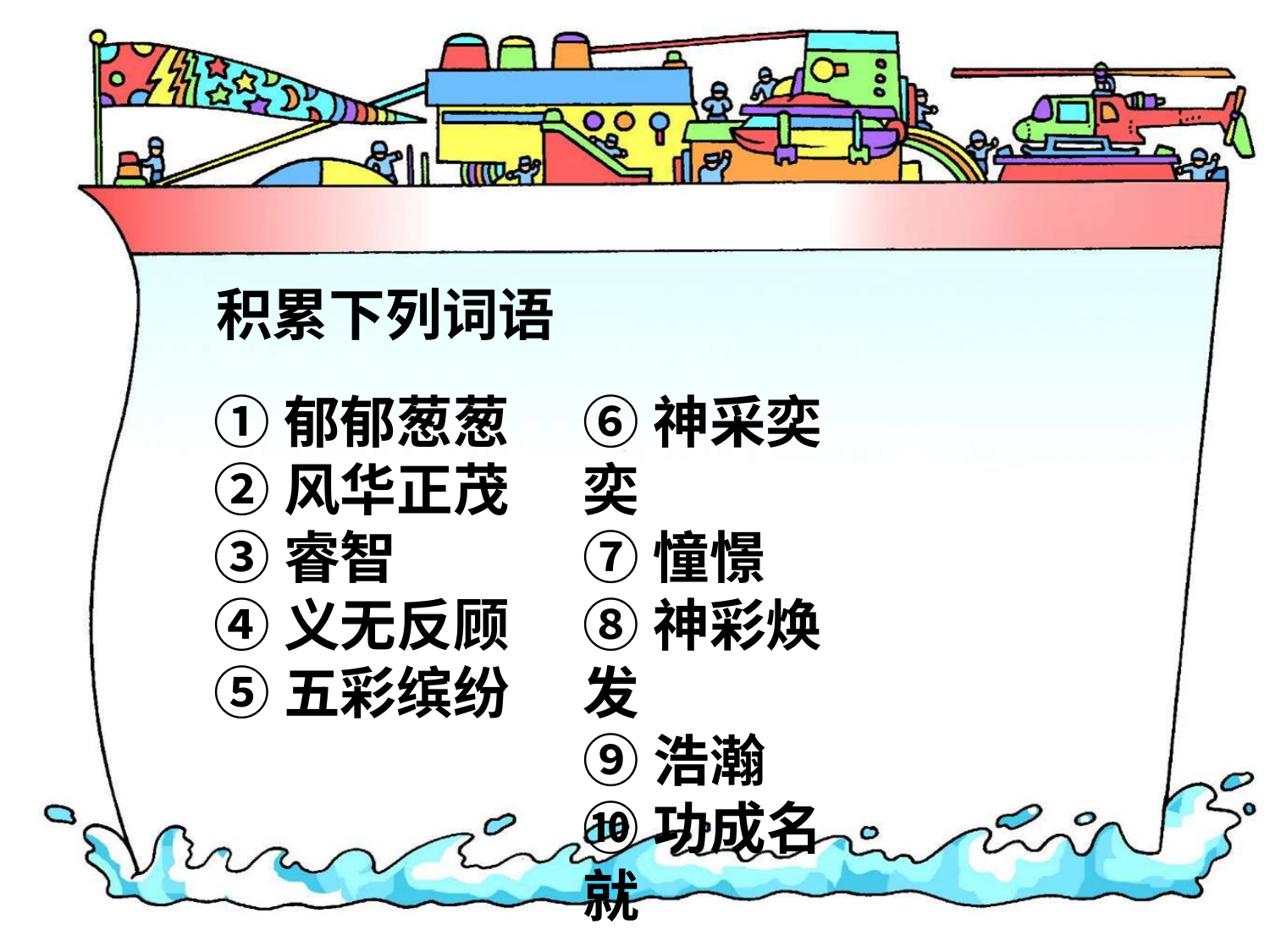

积累下列词语
①郁郁葱葱
②风华正茂
③睿智
④义无反顾
⑤五彩缤纷
⑥神采奕奕
⑦憧憬
⑧神彩焕发
⑨浩瀚
⑩功成名就